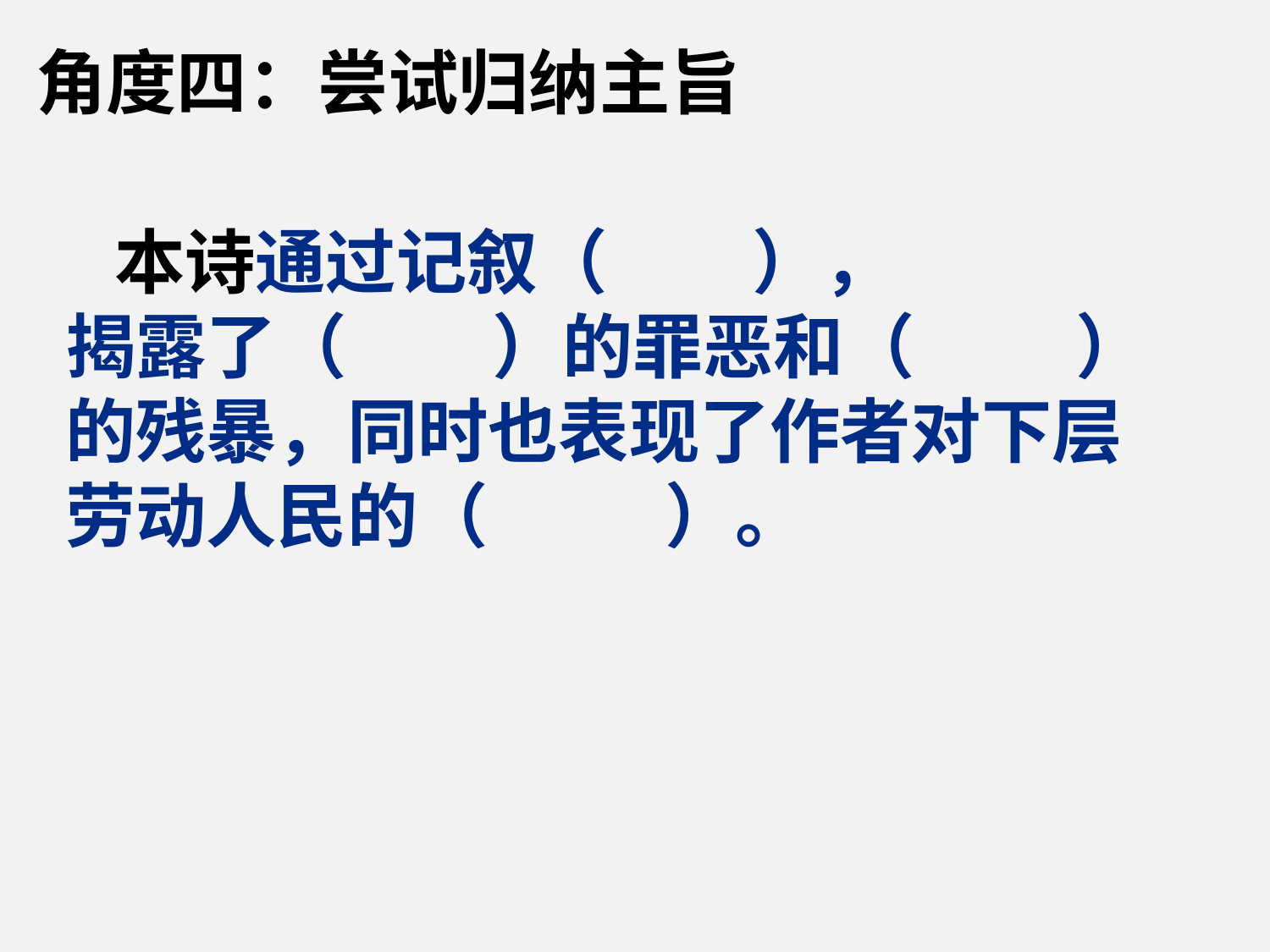

角度四：尝试归纳主旨
  本诗通过记叙（         ），
揭露了（         ）的罪恶和（          ）的残暴，同时也表现了作者对下层劳动人民的（           ）。